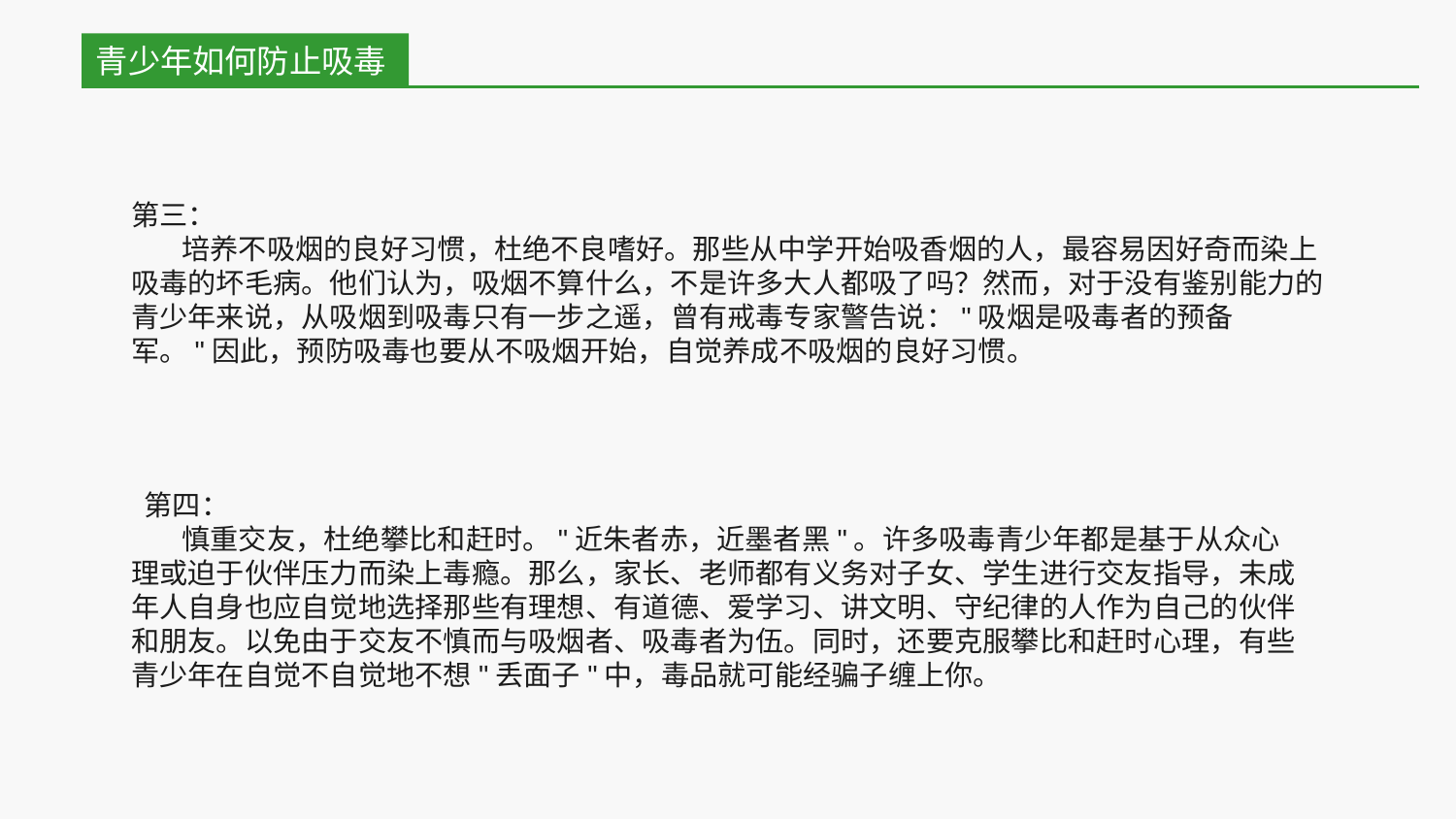

青少年如何防止吸毒
第三：
       培养不吸烟的良好习惯，杜绝不良嗜好。那些从中学开始吸香烟的人，最容易因好奇而染上吸毒的坏毛病。他们认为，吸烟不算什么，不是许多大人都吸了吗？然而，对于没有鉴别能力的青少年来说，从吸烟到吸毒只有一步之遥，曾有戒毒专家警告说："吸烟是吸毒者的预备军。"因此，预防吸毒也要从不吸烟开始，自觉养成不吸烟的良好习惯。
 第四：
       慎重交友，杜绝攀比和赶时。"近朱者赤，近墨者黑"。许多吸毒青少年都是基于从众心理或迫于伙伴压力而染上毒瘾。那么，家长、老师都有义务对子女、学生进行交友指导，未成年人自身也应自觉地选择那些有理想、有道德、爱学习、讲文明、守纪律的人作为自己的伙伴和朋友。以免由于交友不慎而与吸烟者、吸毒者为伍。同时，还要克服攀比和赶时心理，有些青少年在自觉不自觉地不想"丢面子"中，毒品就可能经骗子缠上你。